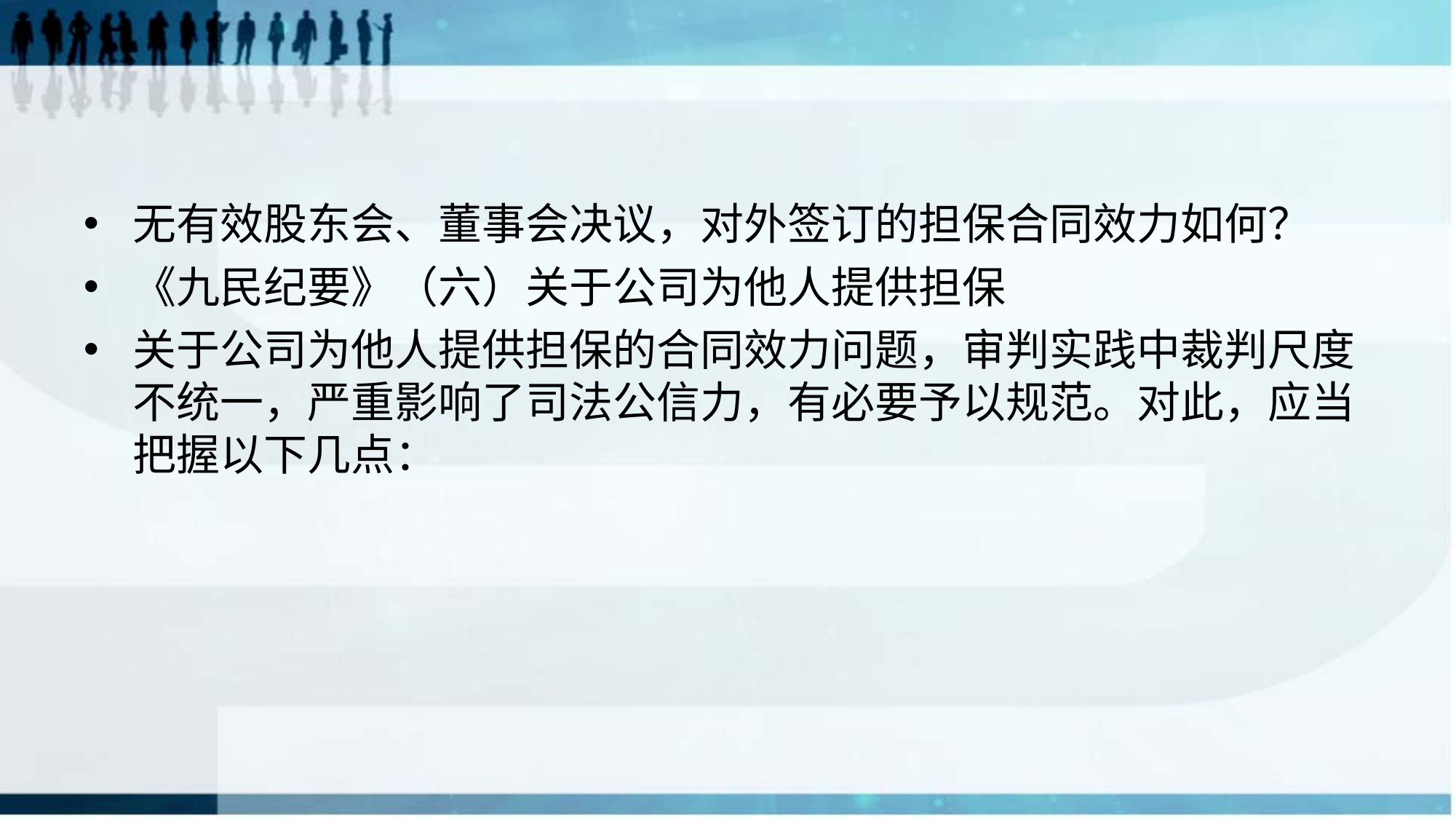

#
无有效股东会、董事会决议，对外签订的担保合同效力如何？
《九民纪要》（六）关于公司为他人提供担保
关于公司为他人提供担保的合同效力问题，审判实践中裁判尺度不统一，严重影响了司法公信力，有必要予以规范。对此，应当把握以下几点：